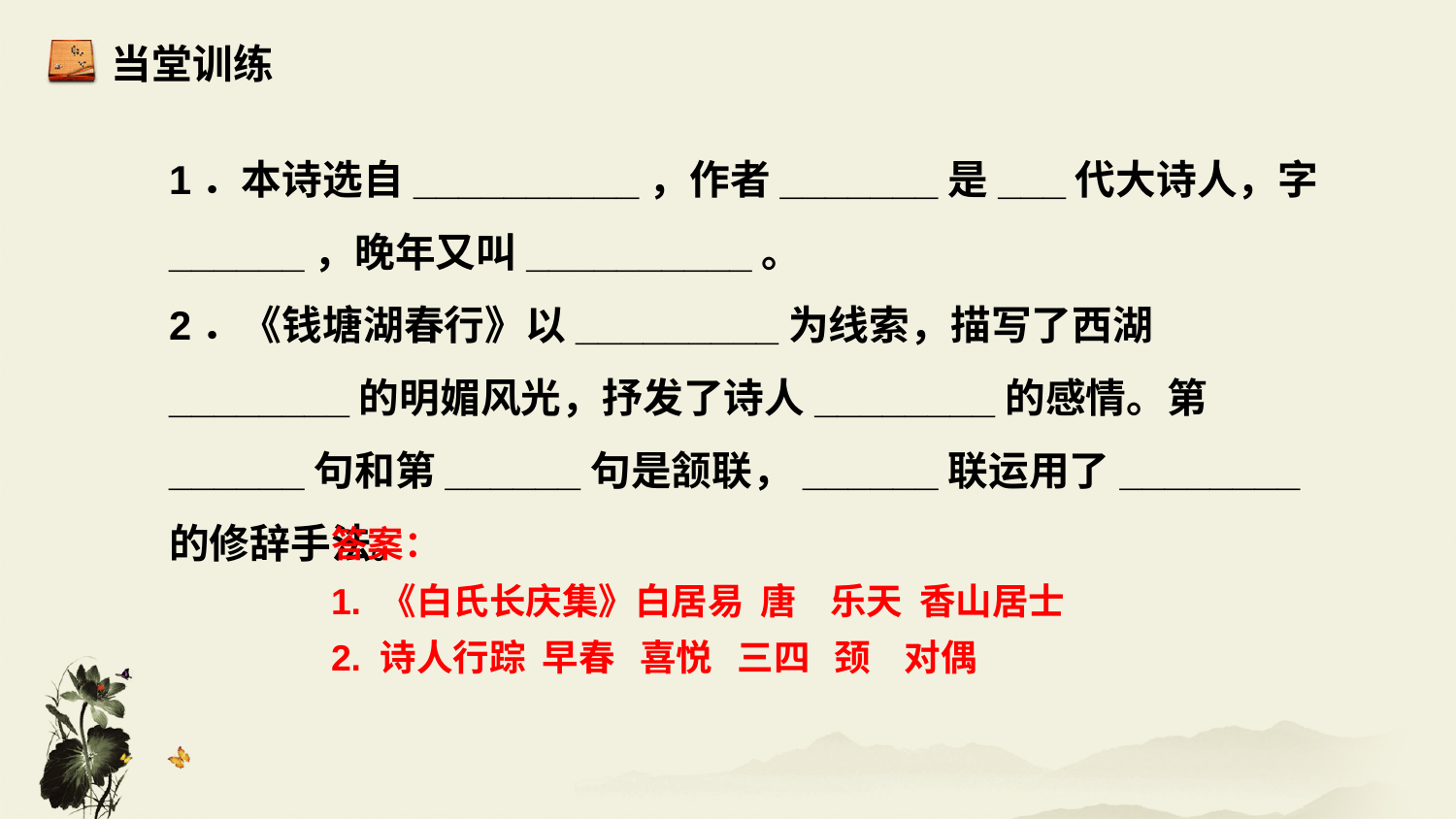

当堂训练
1．本诗选自__________，作者_______是___代大诗人，字______，晚年又叫__________。
2．《钱塘湖春行》以_________为线索，描写了西湖________的明媚风光，抒发了诗人________的感情。第______句和第______句是颔联，______联运用了________的修辞手法。
答案：
1. 《白氏长庆集》白居易  唐    乐天  香山居士
2. 诗人行踪  早春   喜悦   三四   颈    对偶